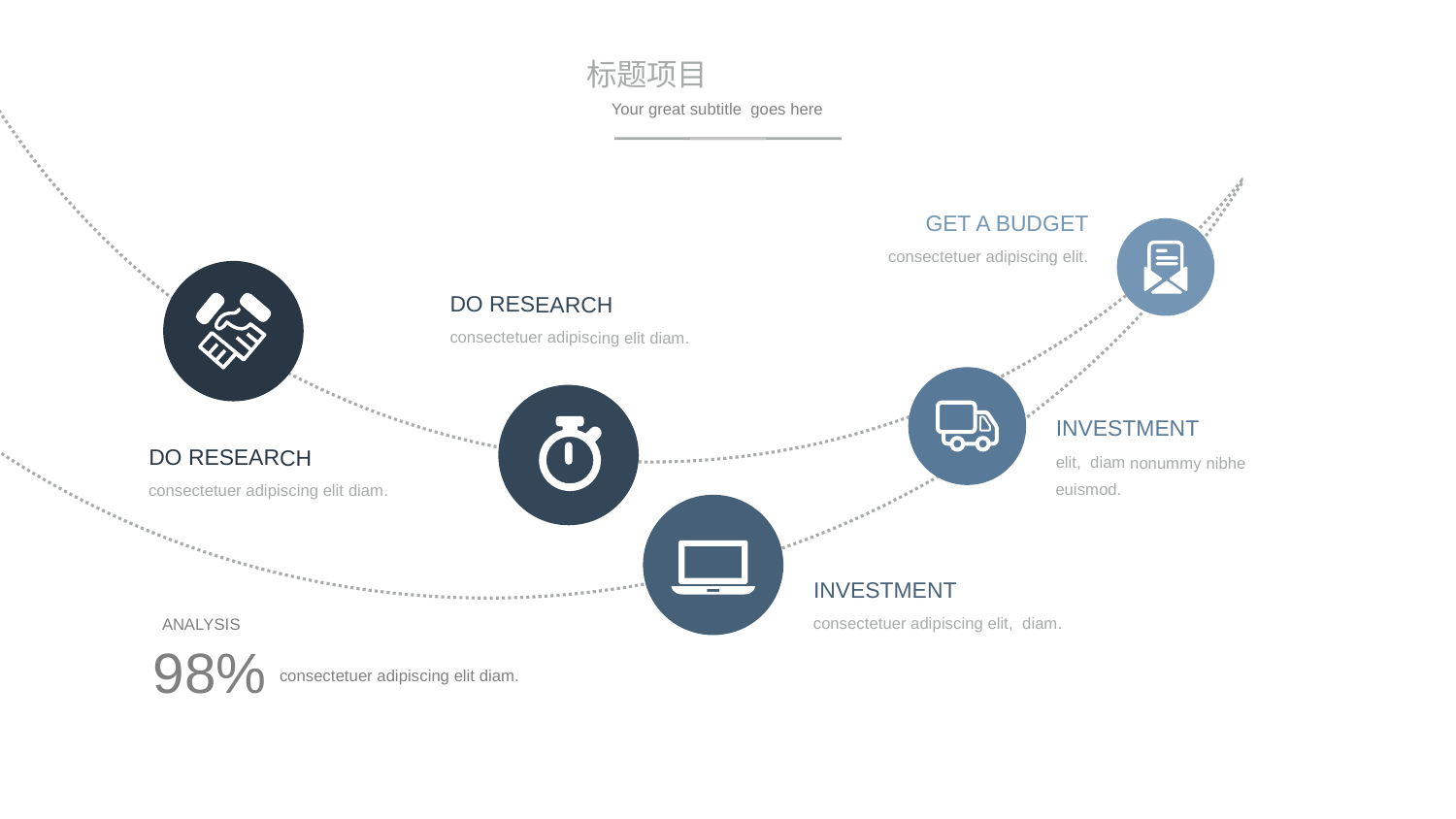

30
标题项目
Your great subtitle  goes here

GET A BUDGET
consectetuer adipiscing elit.

DO RESEARCH
consectetuer adipiscing elit diam.

INVESTMENT
elit,  diam nonummy nibhe euismod.
DO RESEARCH
consectetuer adipiscing elit diam.

INVESTMENT
consectetuer adipiscing elit,  diam.
ANALYSIS
98%
consectetuer adipiscing elit diam.